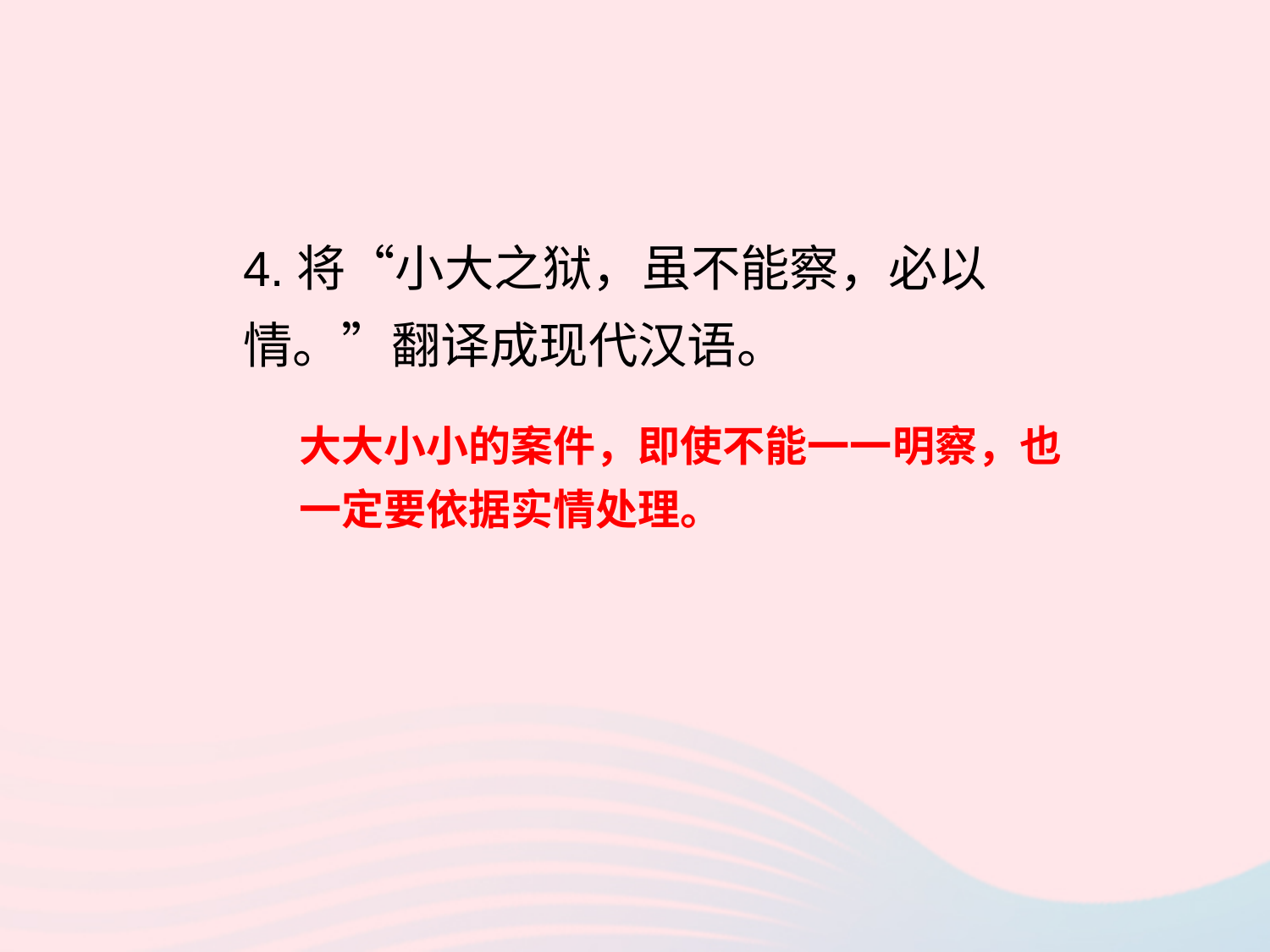

4.将“小大之狱，虽不能察，必以情。”翻译成现代汉语。
大大小小的案件，即使不能一一明察，也一定要依据实情处理。